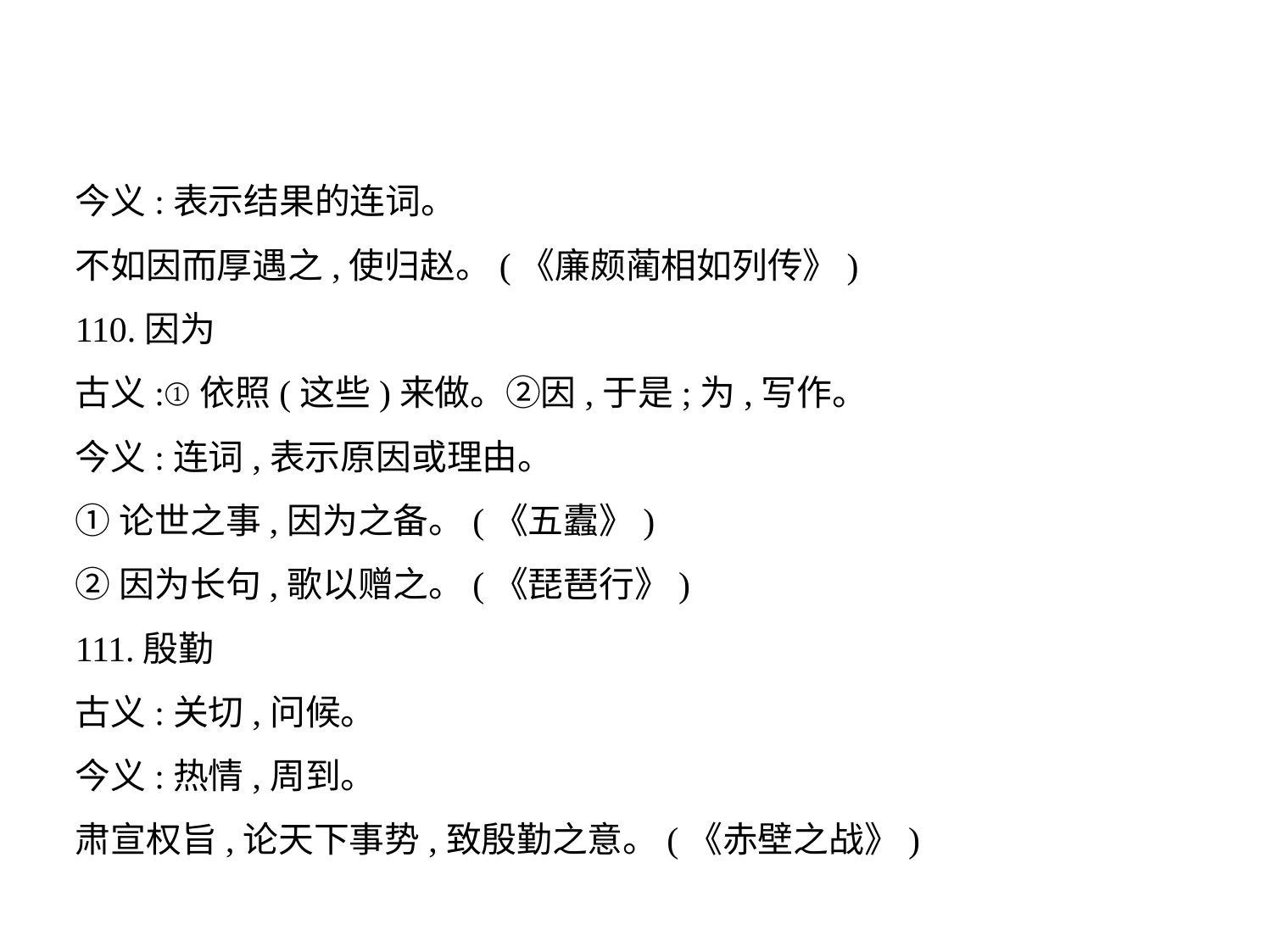

今义:表示结果的连词。
不如因而厚遇之,使归赵。(《廉颇蔺相如列传》)
110.因为
古义:①依照(这些)来做。②因,于是;为,写作。
今义:连词,表示原因或理由。
①论世之事,因为之备。(《五蠹》)
②因为长句,歌以赠之。(《琵琶行》)
111.殷勤
古义:关切,问候。
今义:热情,周到。
肃宣权旨,论天下事势,致殷勤之意。(《赤壁之战》)